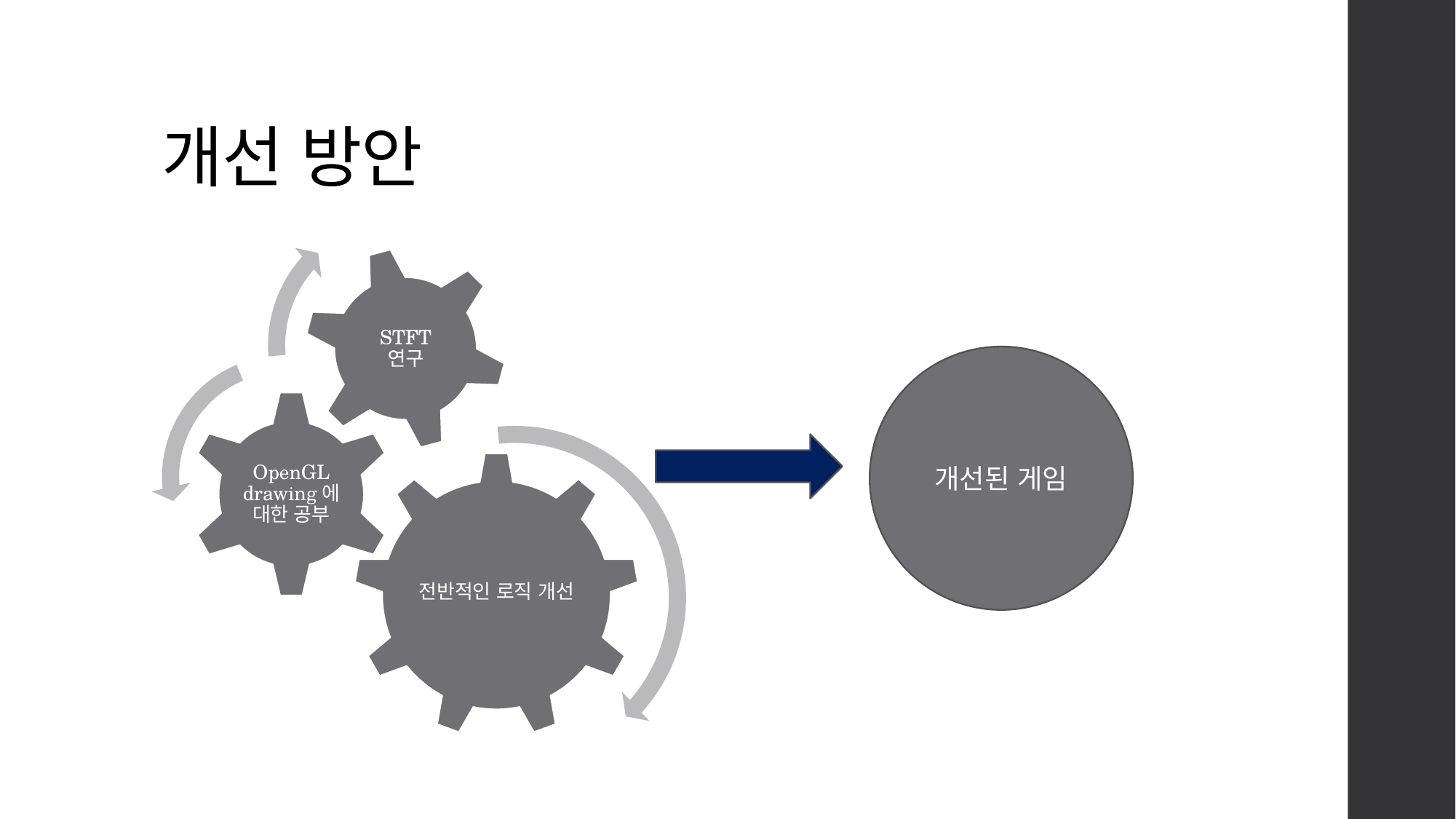

# 개선 방안
전반적인 로직 개선
OpenGL drawing에 대한 공부
STFT 연구
개선된 게임